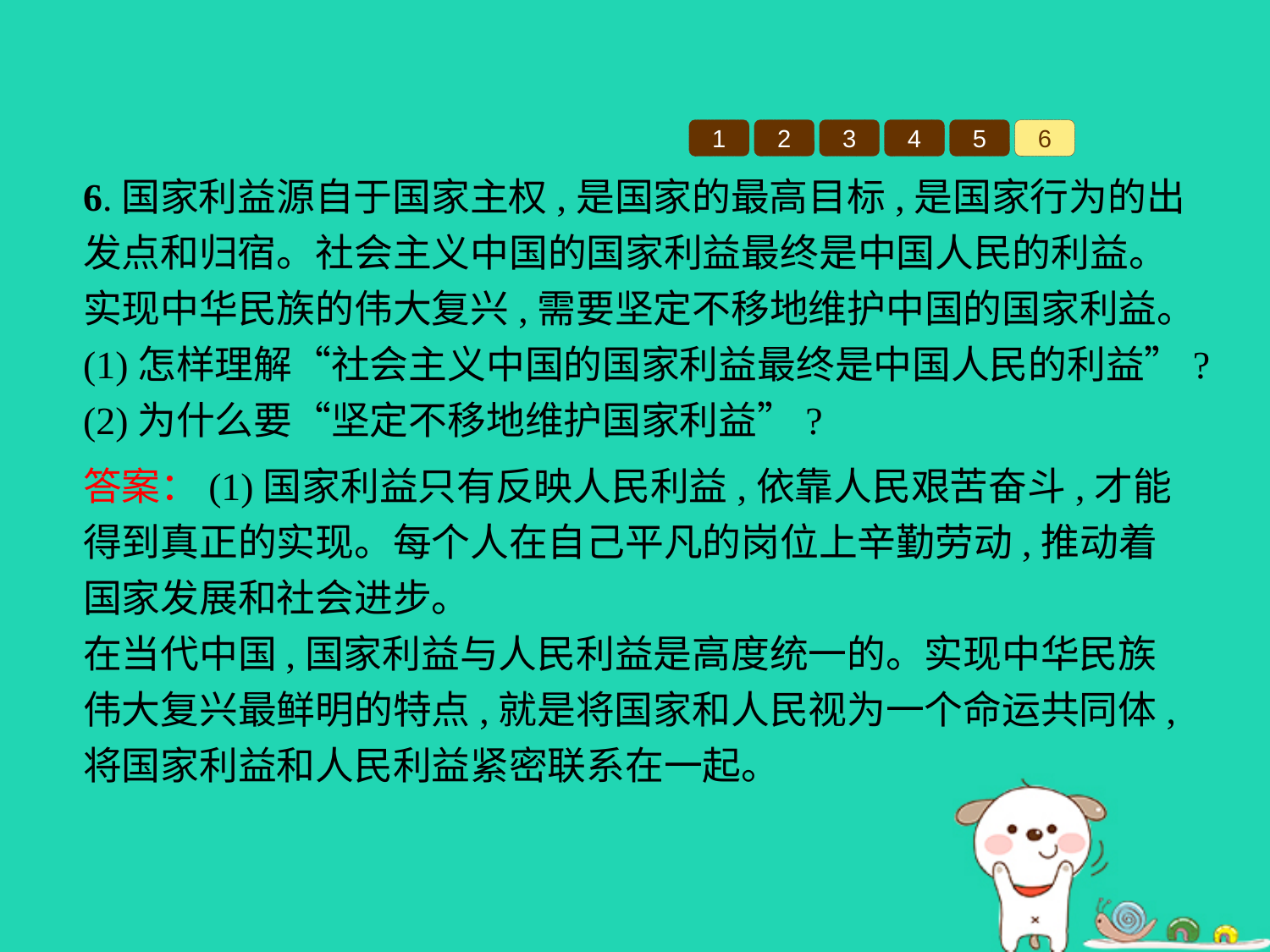

1
2
3
4
5
6
6.国家利益源自于国家主权,是国家的最高目标,是国家行为的出发点和归宿。社会主义中国的国家利益最终是中国人民的利益。实现中华民族的伟大复兴,需要坚定不移地维护中国的国家利益。
(1)怎样理解“社会主义中国的国家利益最终是中国人民的利益”?
(2)为什么要“坚定不移地维护国家利益”?
答案：(1)国家利益只有反映人民利益,依靠人民艰苦奋斗,才能得到真正的实现。每个人在自己平凡的岗位上辛勤劳动,推动着国家发展和社会进步。
在当代中国,国家利益与人民利益是高度统一的。实现中华民族伟大复兴最鲜明的特点,就是将国家和人民视为一个命运共同体,将国家利益和人民利益紧密联系在一起。